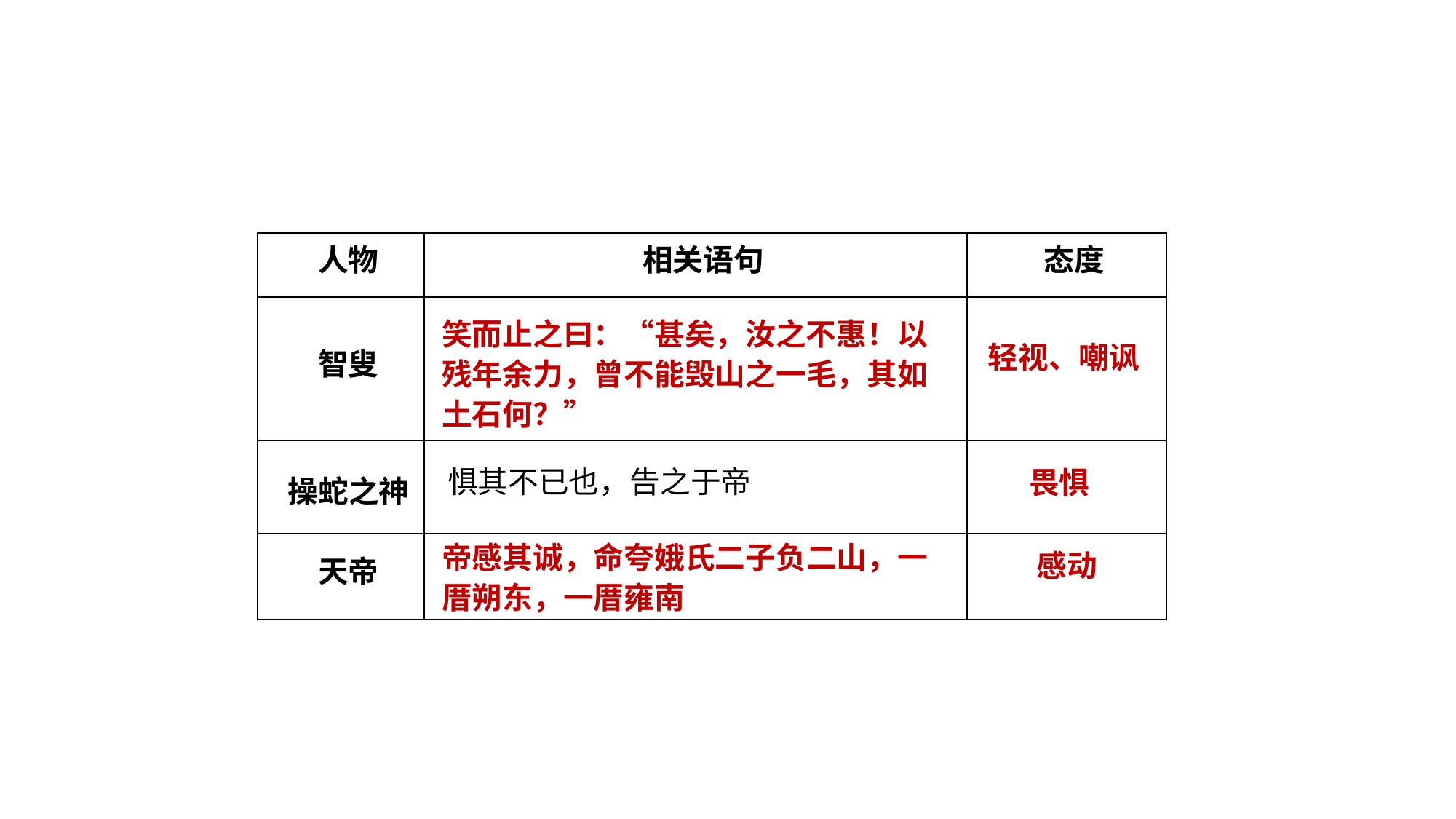

| 人物 | 相关语句 | 态度 |
| --- | --- | --- |
| 智叟 |  |  |
| 操蛇之神 | 惧其不已也，告之于帝 |  |
| 天帝 |  |  |
笑而止之曰：“甚矣，汝之不惠！以
残年余力，曾不能毁山之一毛，其如
土石何？”
轻视、嘲讽
畏惧
帝感其诚，命夸娥氏二子负二山，一
厝朔东，一厝雍南
感动